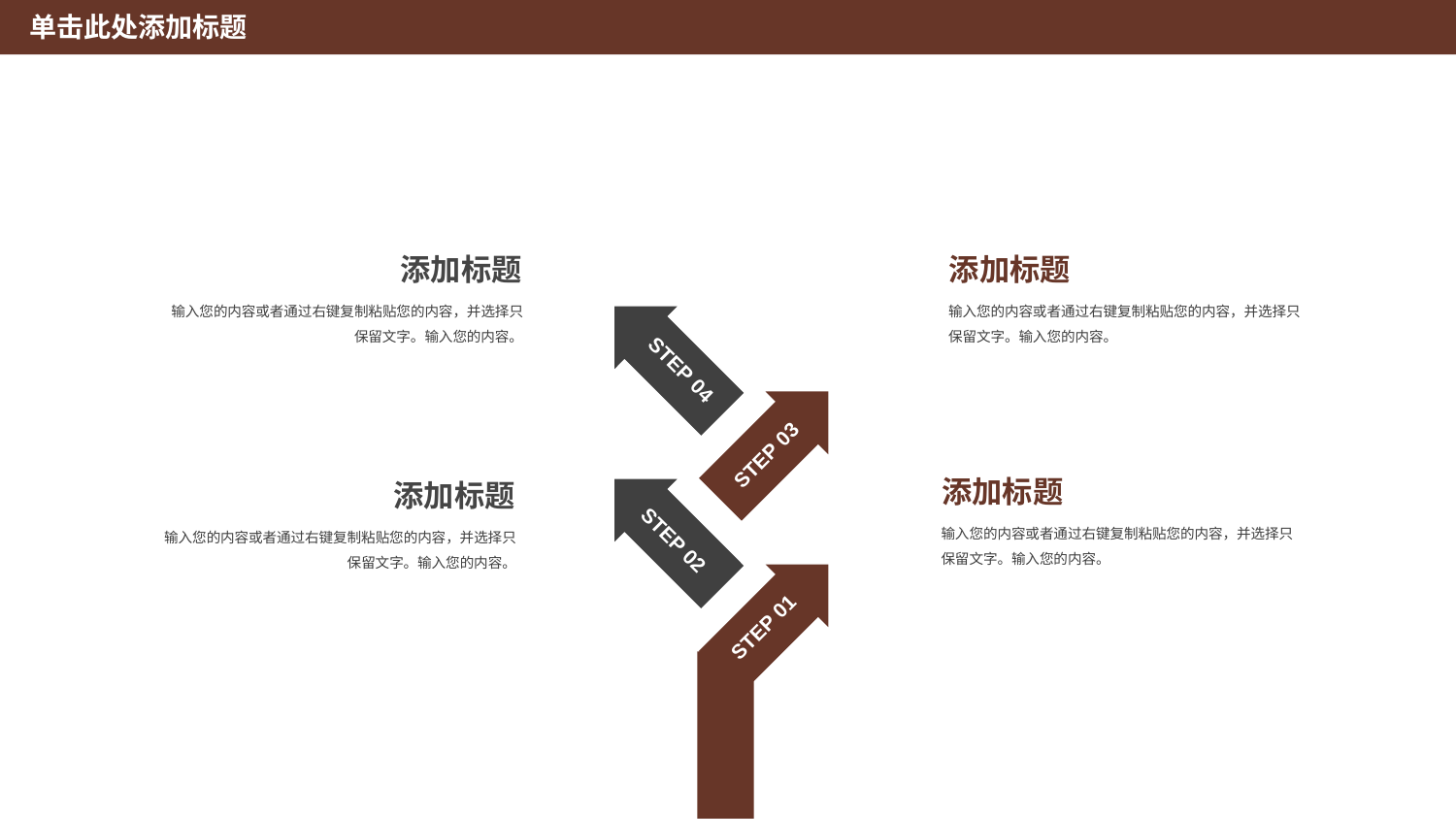

单击此处添加标题
添加标题
输入您的内容或者通过右键复制粘贴您的内容，并选择只保留文字。输入您的内容。
添加标题
输入您的内容或者通过右键复制粘贴您的内容，并选择只保留文字。输入您的内容。

STEP 04

STEP 03

STEP 02
添加标题
输入您的内容或者通过右键复制粘贴您的内容，并选择只保留文字。输入您的内容。
添加标题
输入您的内容或者通过右键复制粘贴您的内容，并选择只保留文字。输入您的内容。

STEP 01